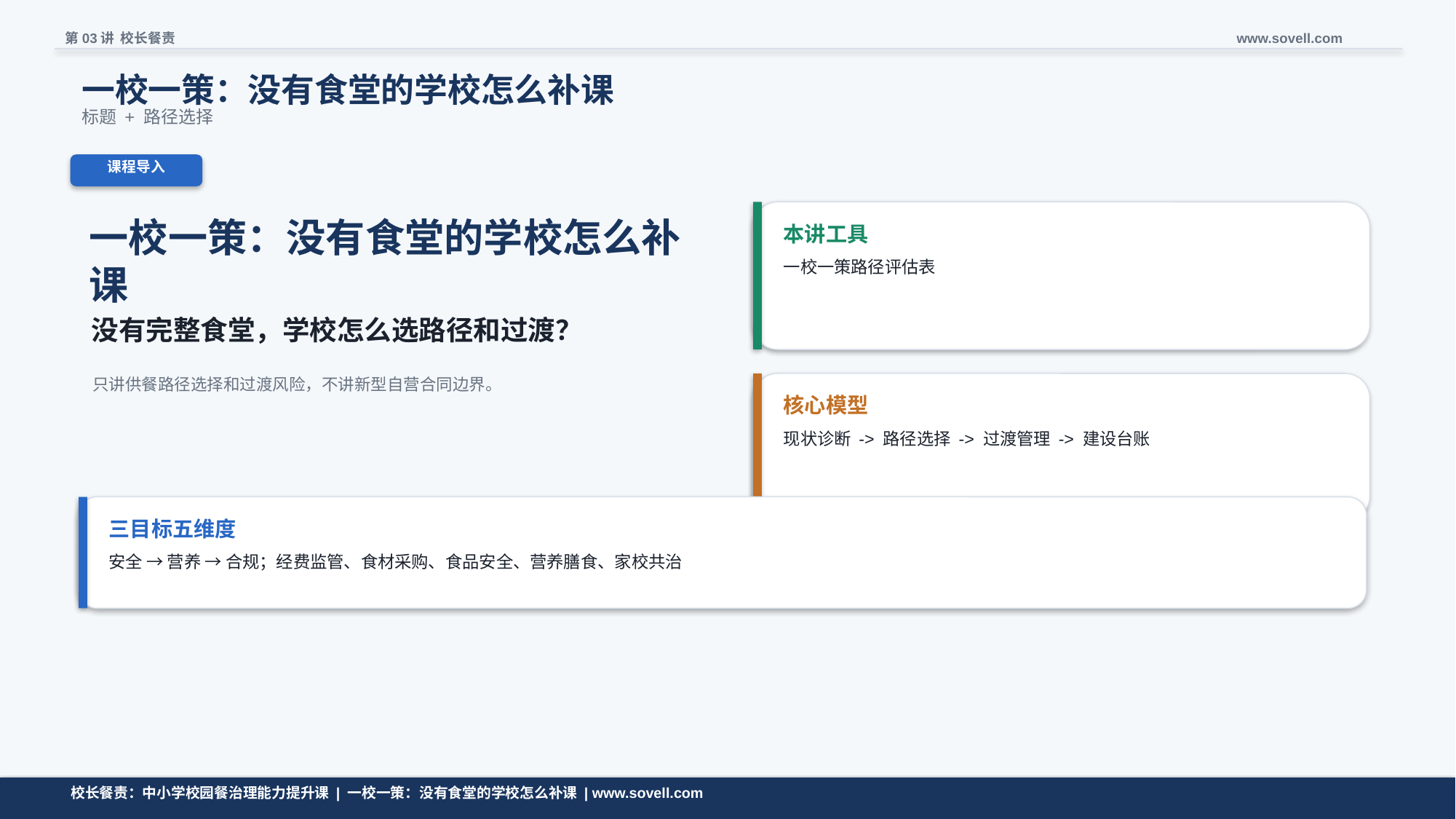

第03讲  校长餐责
www.sovell.com

一校一策：没有食堂的学校怎么补课
标题 + 路径选择

课程导入

一校一策：没有食堂的学校怎么补课
本讲工具
一校一策路径评估表
没有完整食堂，学校怎么选路径和过渡？
只讲供餐路径选择和过渡风险，不讲新型自营合同边界。

核心模型
现状诊断 -> 路径选择 -> 过渡管理 -> 建设台账

三目标五维度
安全 → 营养 → 合规；经费监管、食材采购、食品安全、营养膳食、家校共治

校长餐责：中小学校园餐治理能力提升课 | 一校一策：没有食堂的学校怎么补课 | www.sovell.com
校长餐责：中小学校园餐治理能力提升课 | 一校一策：没有食堂的学校怎么补课 | www.sovell.com